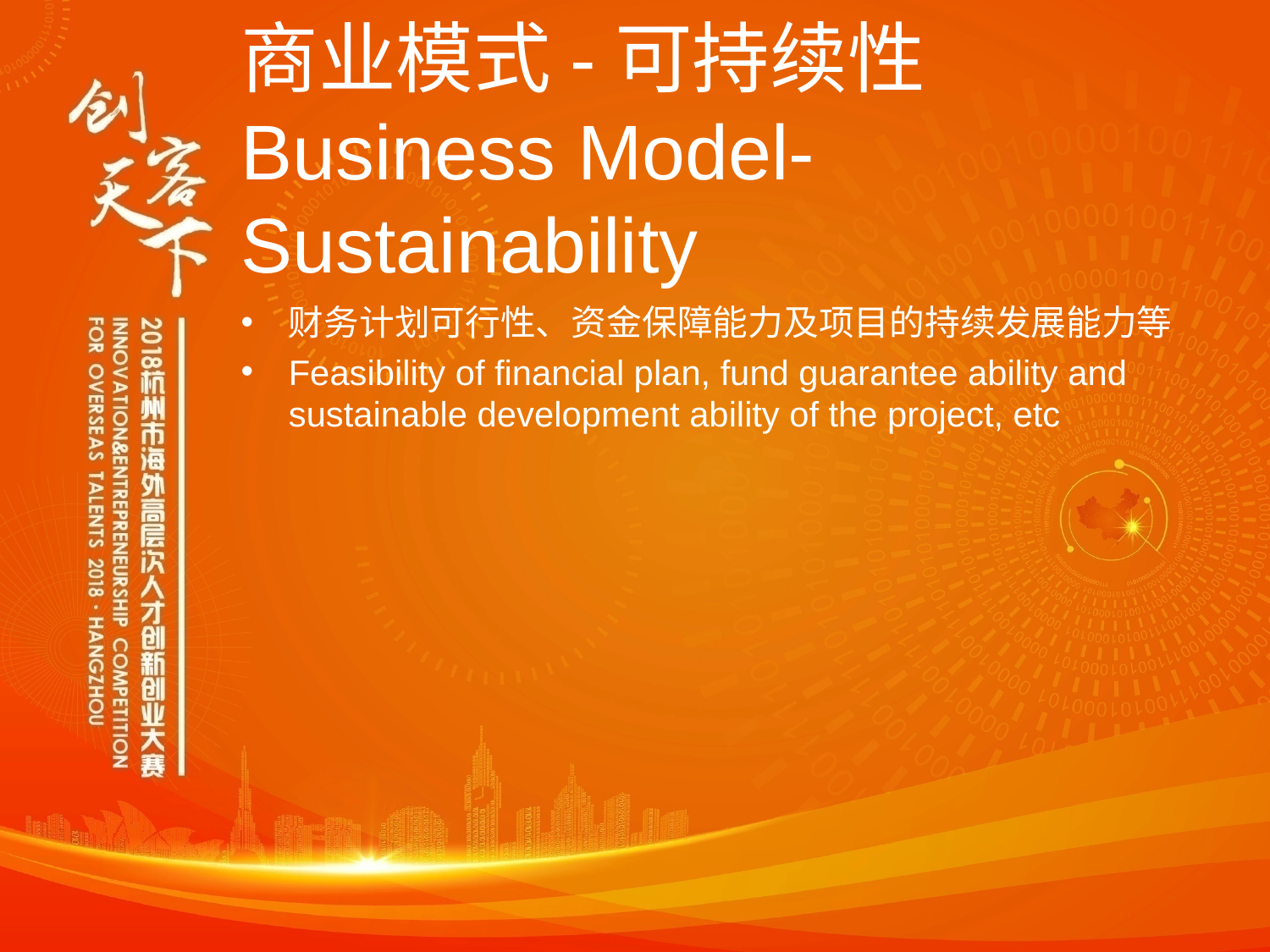

# 商业模式-可持续性 Business Model- Sustainability
财务计划可行性、资金保障能力及项目的持续发展能力等
Feasibility of financial plan, fund guarantee ability and sustainable development ability of the project, etc